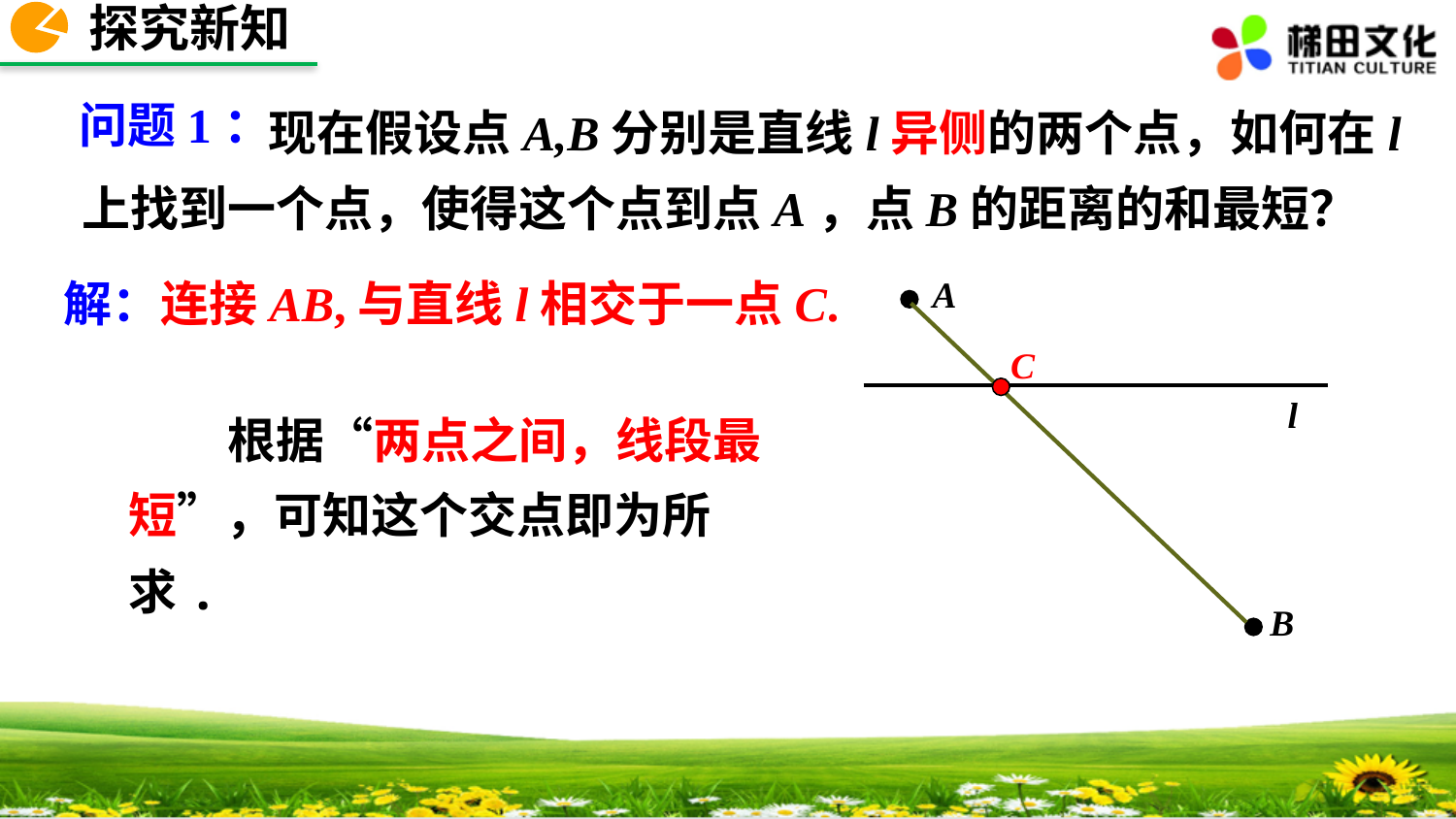

探究新知

                现在假设点A,B分别是直线l异侧的两个点，如何在l上找到一个点，使得这个点到点A，点B的距离的和最短？
问题1：
A

解：连接AB,与直线l相交于一点C.
C

        根据“两点之间，线段最短”，可知这个交点即为所求.
l
B